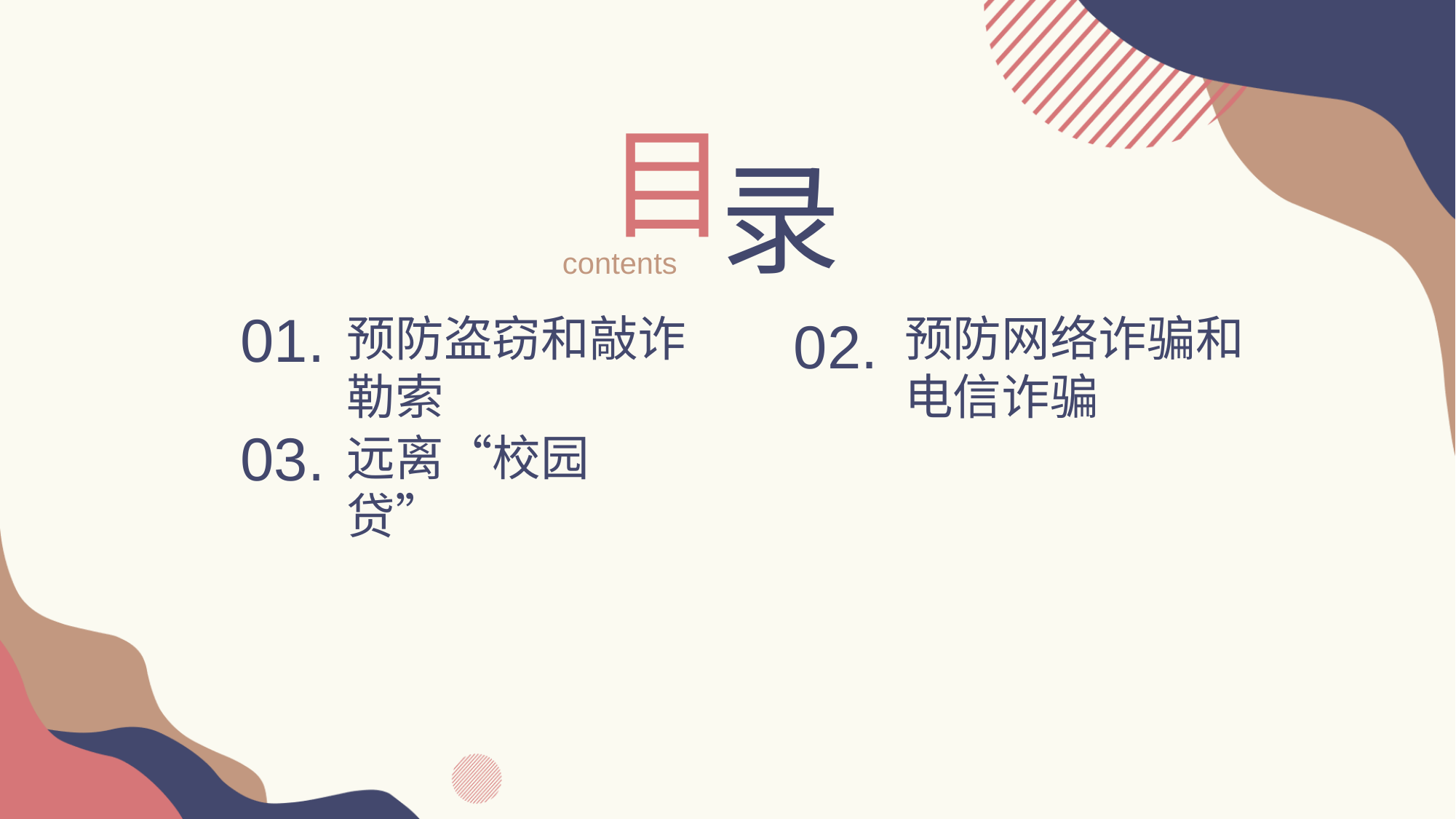

目
录
contents
01.
预防盗窃和敲诈勒索
02.
预防网络诈骗和电信诈骗
03.
远离“校园贷”